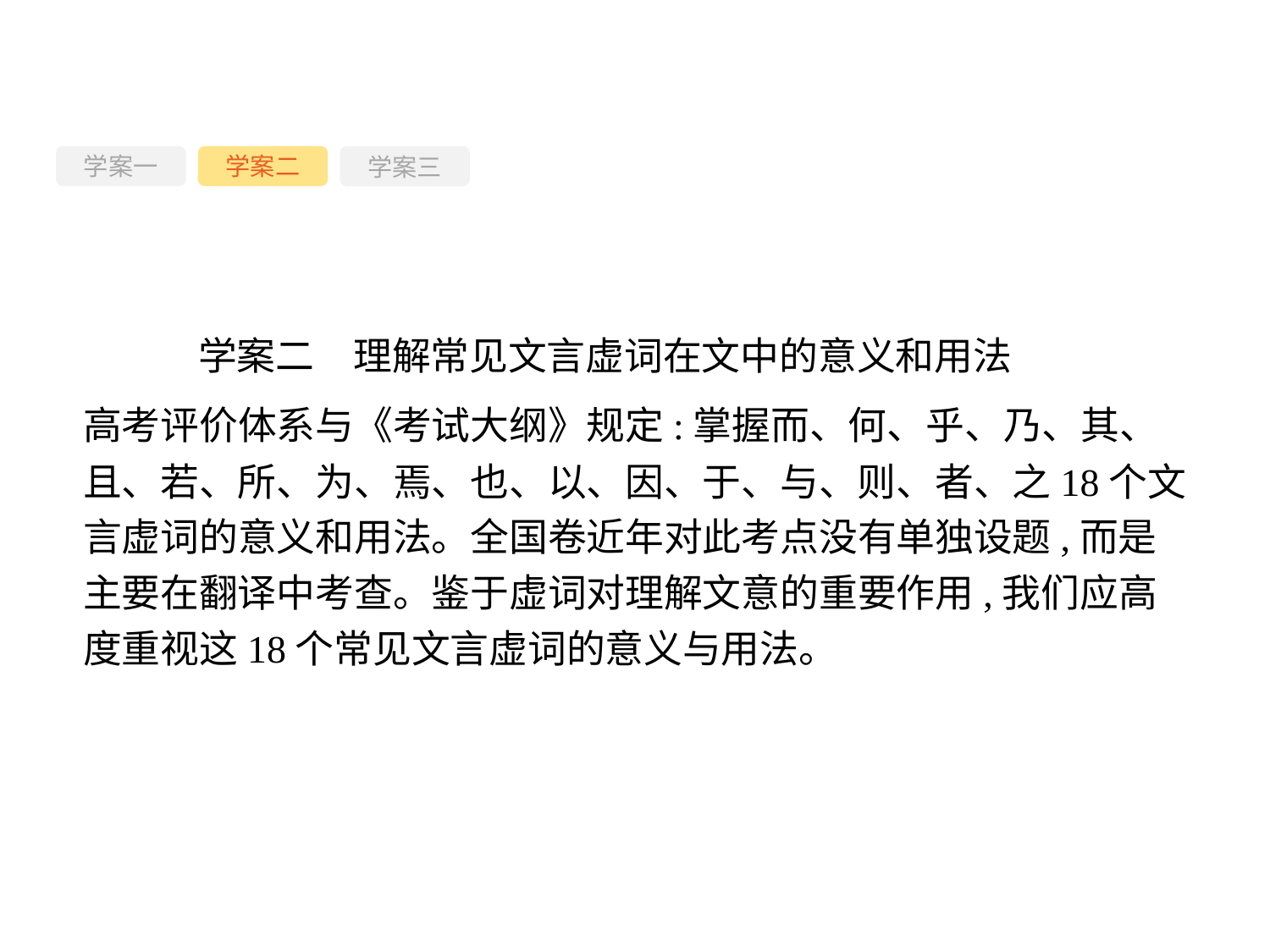

学案一
学案三
学案二
学案二　理解常见文言虚词在文中的意义和用法
高考评价体系与《考试大纲》规定:掌握而、何、乎、乃、其、且、若、所、为、焉、也、以、因、于、与、则、者、之18个文言虚词的意义和用法。全国卷近年对此考点没有单独设题,而是主要在翻译中考查。鉴于虚词对理解文意的重要作用,我们应高度重视这18个常见文言虚词的意义与用法。

-83-